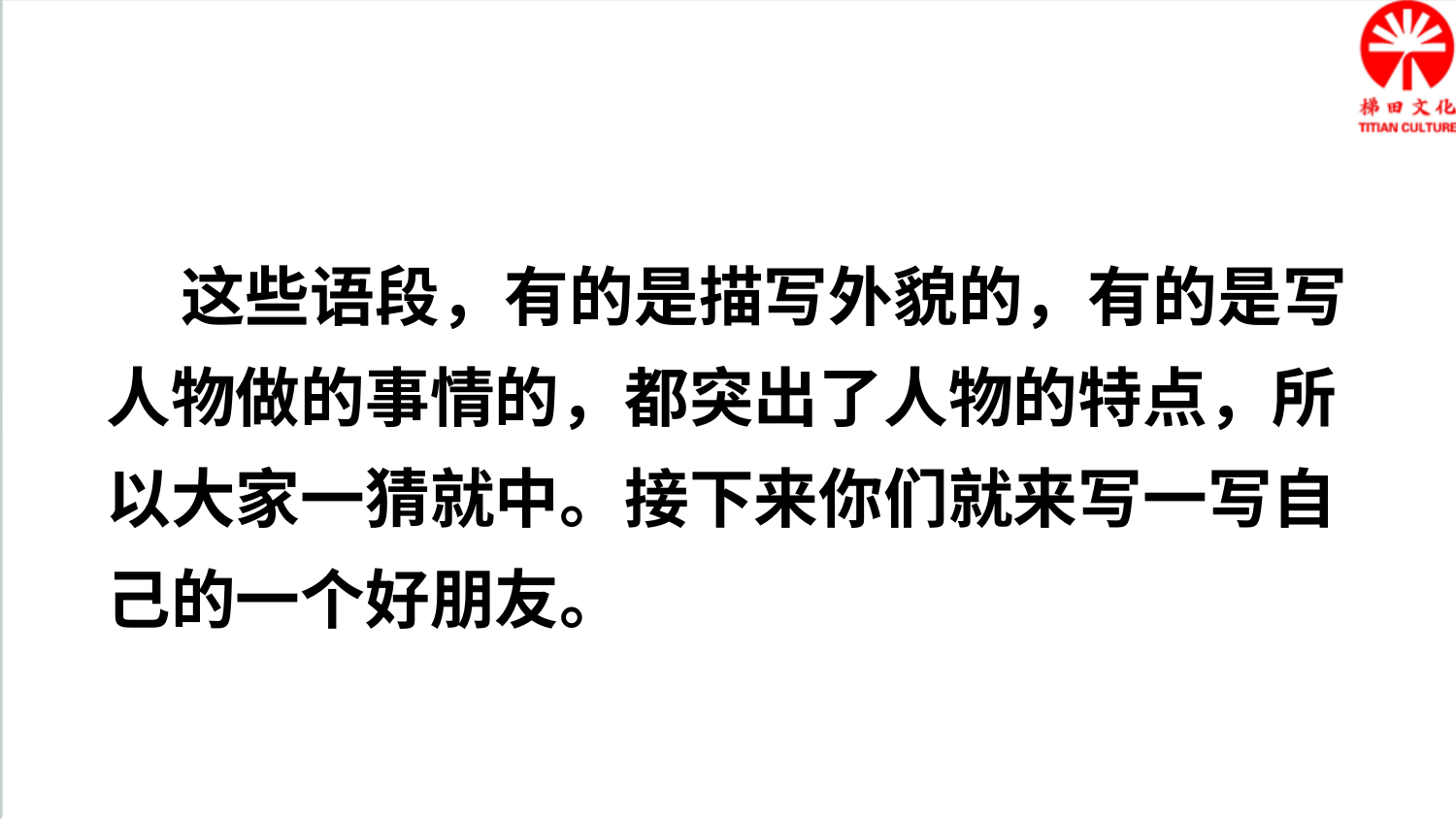

这些语段，有的是描写外貌的，有的是写人物做的事情的，都突出了人物的特点，所以大家一猜就中。接下来你们就来写一写自己的一个好朋友。